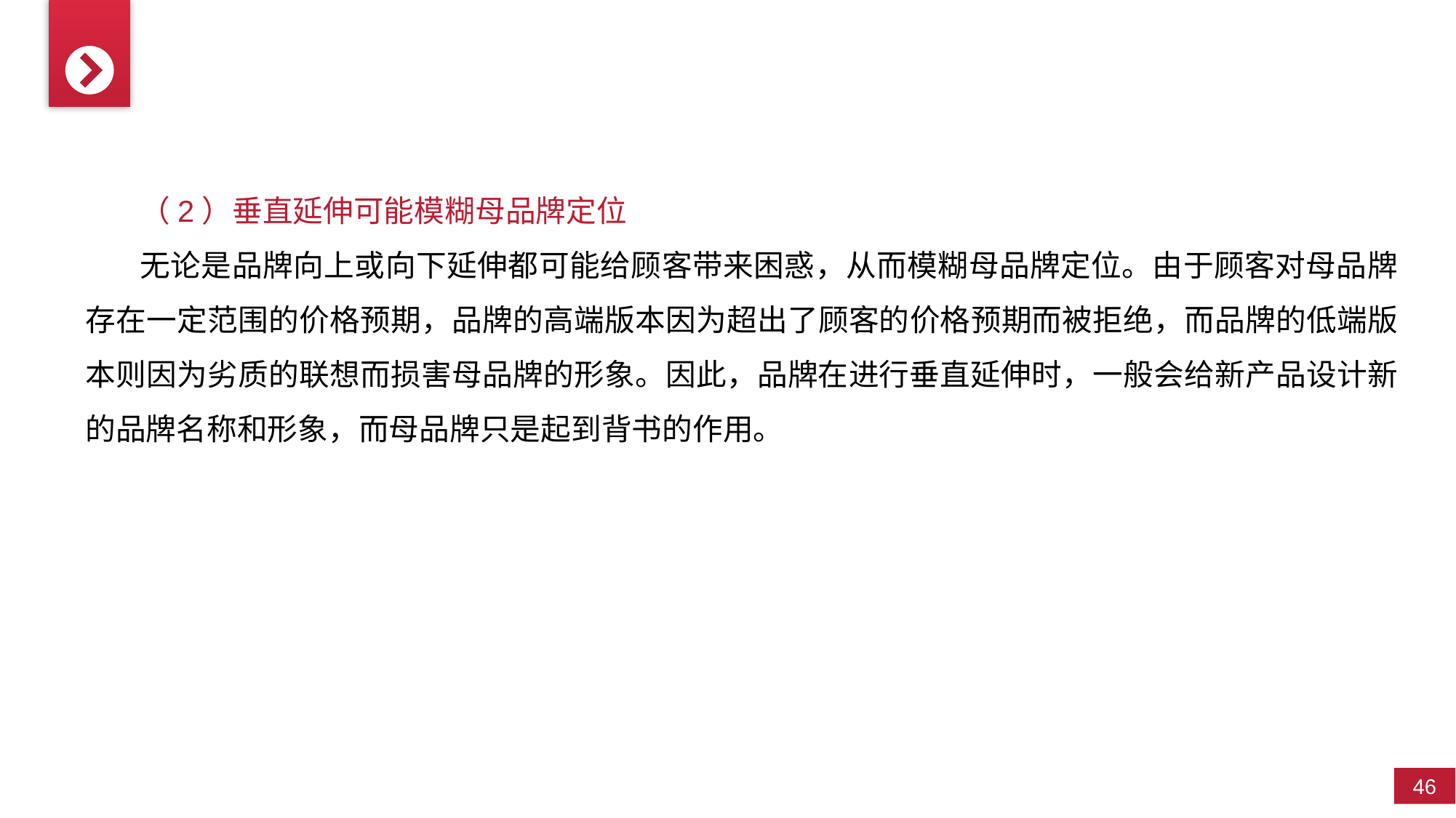

（2）垂直延伸可能模糊母品牌定位
无论是品牌向上或向下延伸都可能给顾客带来困惑，从而模糊母品牌定位。由于顾客对母品牌存在一定范围的价格预期，品牌的高端版本因为超出了顾客的价格预期而被拒绝，而品牌的低端版本则因为劣质的联想而损害母品牌的形象。因此，品牌在进行垂直延伸时，一般会给新产品设计新的品牌名称和形象，而母品牌只是起到背书的作用。